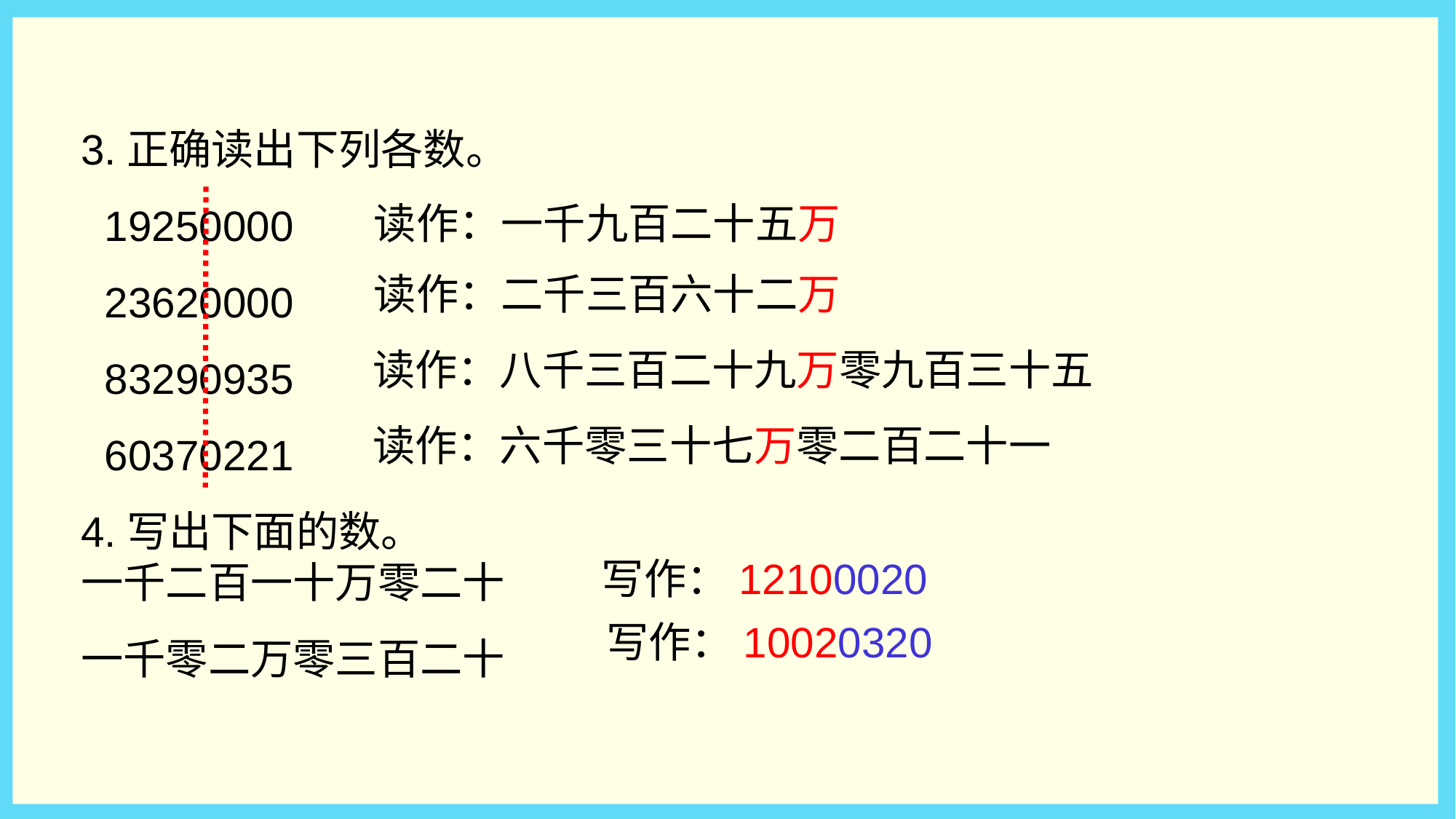

3.正确读出下列各数。
  19250000
  23620000
  83290935
  60370221
4.写出下面的数。
一千二百一十万零二十
一千零二万零三百二十

读作：一千九百二十五万
读作：二千三百六十二万
读作：八千三百二十九万零九百三十五

读作：六千零三十七万零二百二十一
写作：12100020
写作：10020320